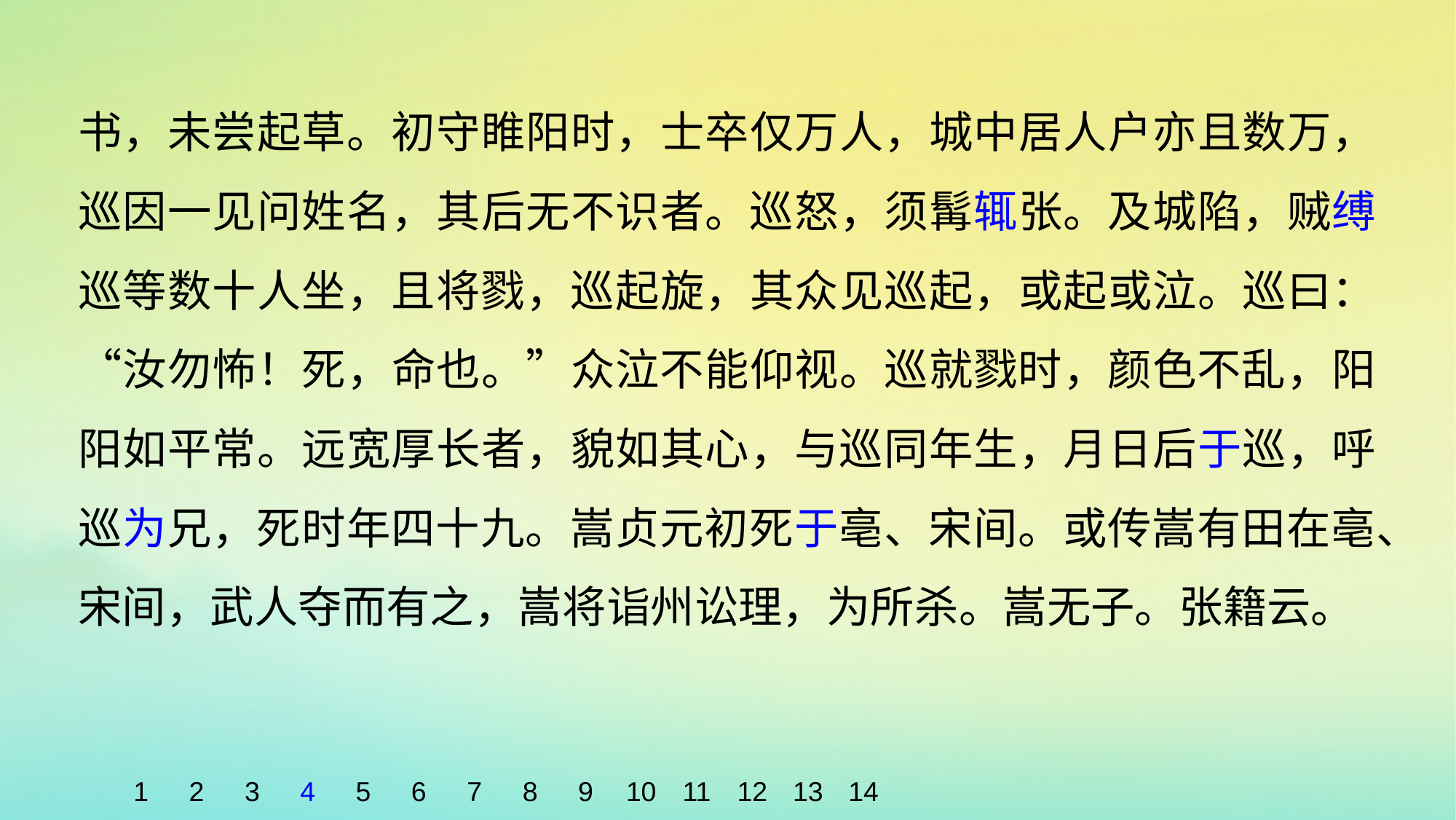

书，未尝起草。初守睢阳时，士卒仅万人，城中居人户亦且数万，巡因一见问姓名，其后无不识者。巡怒，须髯辄张。及城陷，贼缚巡等数十人坐，且将戮，巡起旋，其众见巡起，或起或泣。巡曰：“汝勿怖！死，命也。”众泣不能仰视。巡就戮时，颜色不乱，阳阳如平常。远宽厚长者，貌如其心，与巡同年生，月日后于巡，呼巡为兄，死时年四十九。嵩贞元初死于亳、宋间。或传嵩有田在亳、宋间，武人夺而有之，嵩将诣州讼理，为所杀。嵩无子。张籍云。
1
2
3
4
5
6
7
8
9
10
11
12
13
14